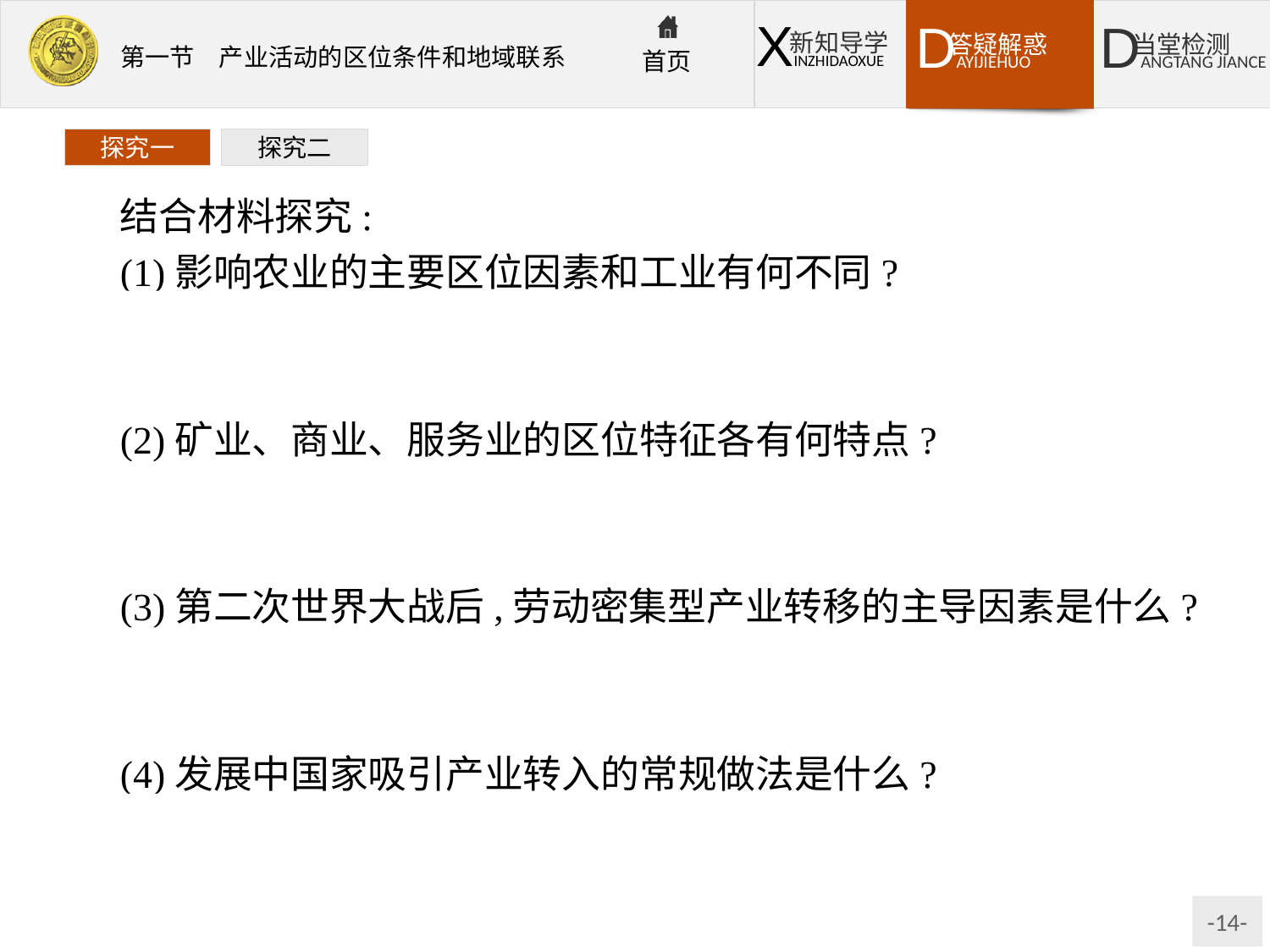

探究一
探究二
结合材料探究:
(1)影响农业的主要区位因素和工业有何不同?
提示影响农业的主要区位因素离不开自然条件,工业主要受市场、原料、能源、劳动力、技术等社会经济条件的制约。
(2)矿业、商业、服务业的区位特征各有何特点?
提示矿业受自然资源分布限制,并受交通影响;商业、服务业的主要区位特征是指向最大消费人群。
(3)第二次世界大战后,劳动密集型产业转移的主导因素是什么?
提示劳动力价格(从劳动力工资水平高的地区转移到劳动力工资水平低的地区)。
(4)发展中国家吸引产业转入的常规做法是什么?
提示建立经济开发区,改善投资环境等。